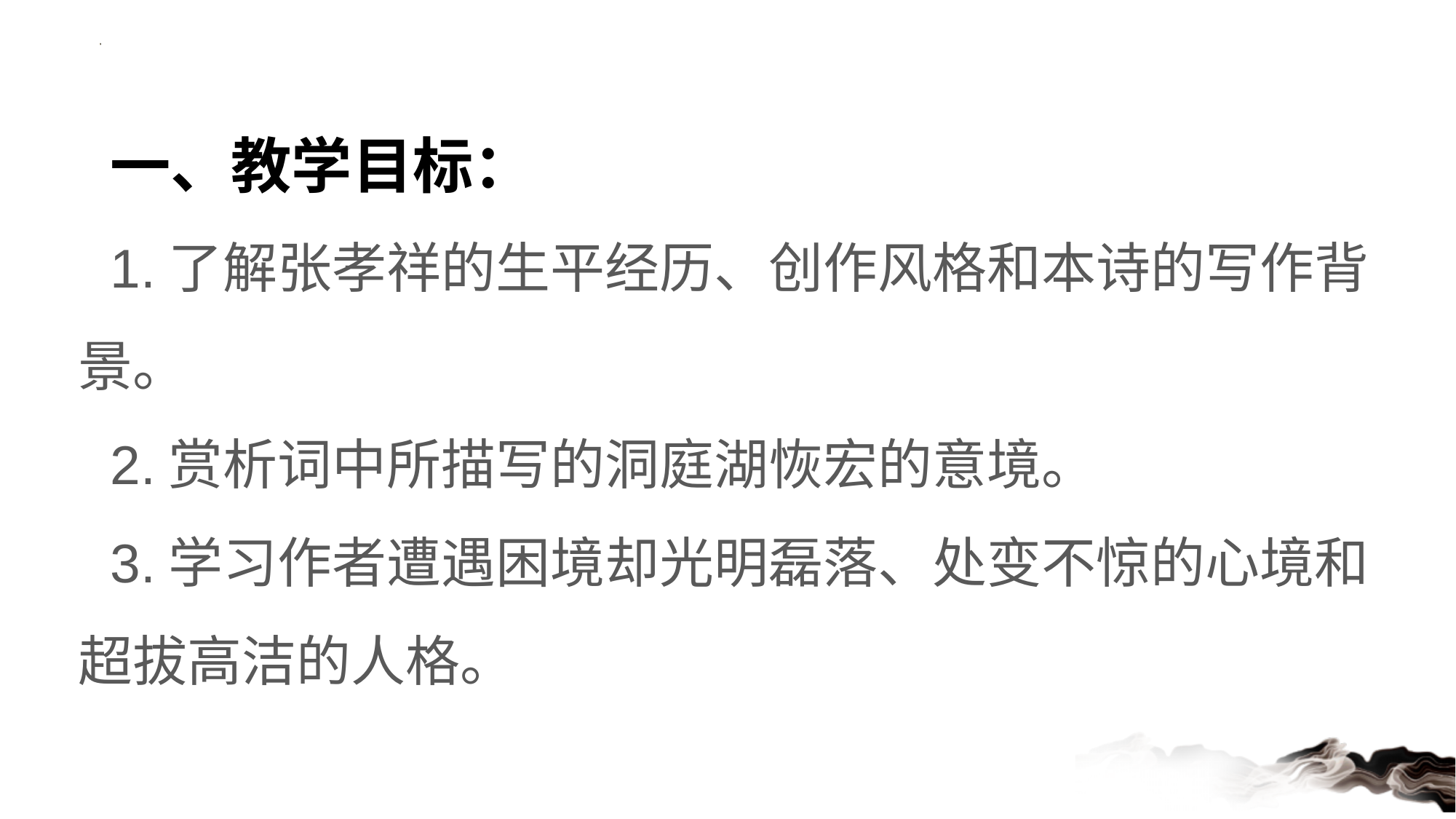

一、教学目标：
1.了解张孝祥的生平经历、创作风格和本诗的写作背景。
2.赏析词中所描写的洞庭湖恢宏的意境。
3.学习作者遭遇困境却光明磊落、处变不惊的心境和超拔高洁的人格。